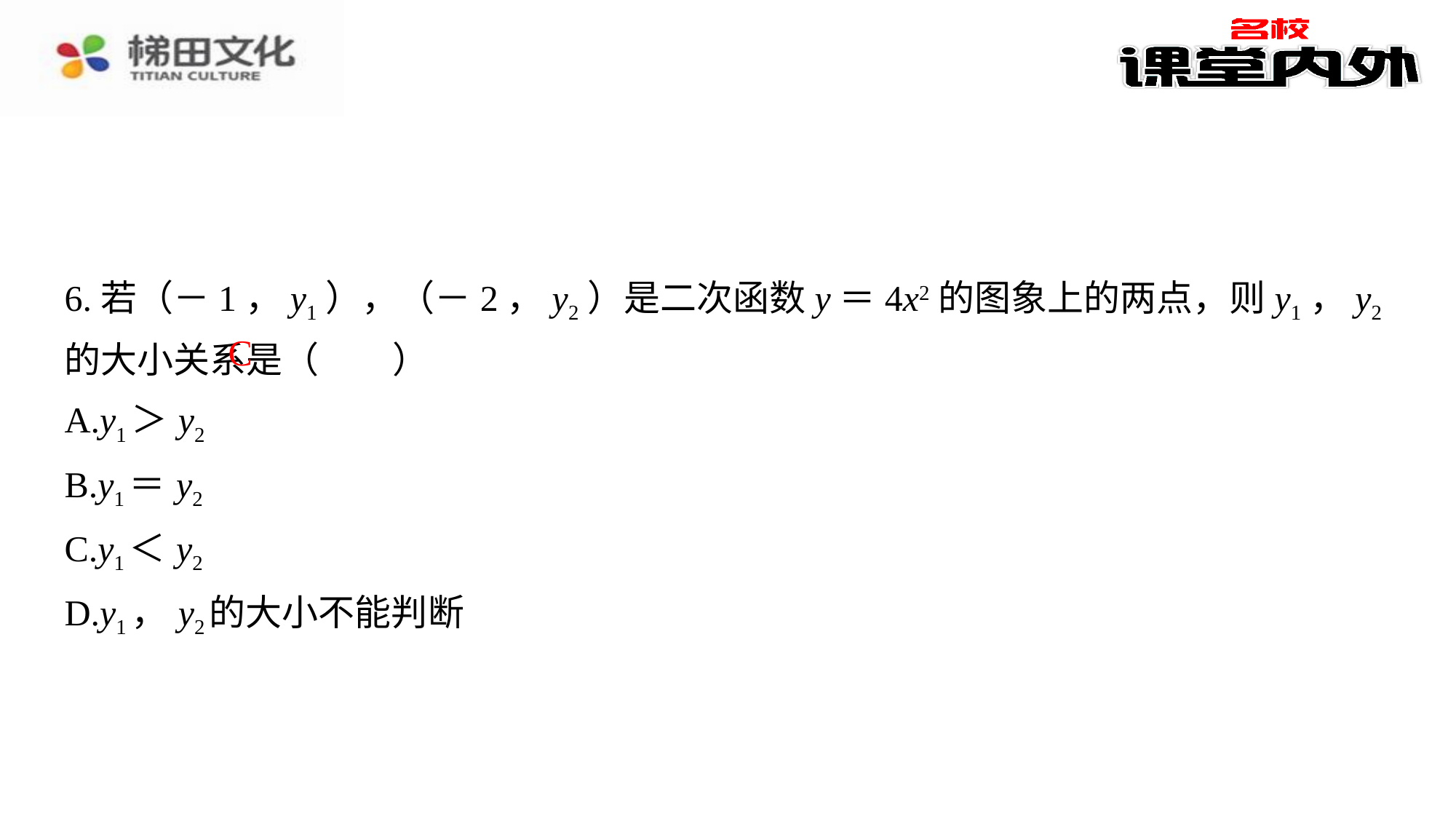

6.若（－1，y1），（－2，y2）是二次函数y＝4x2的图象上的两点，则y1，y2的大小关系是（　C　）
C
| A.y1＞y2 |
| --- |
| B.y1＝y2 |
| C.y1＜y2 |
| D.y1，y2的大小不能判断 |